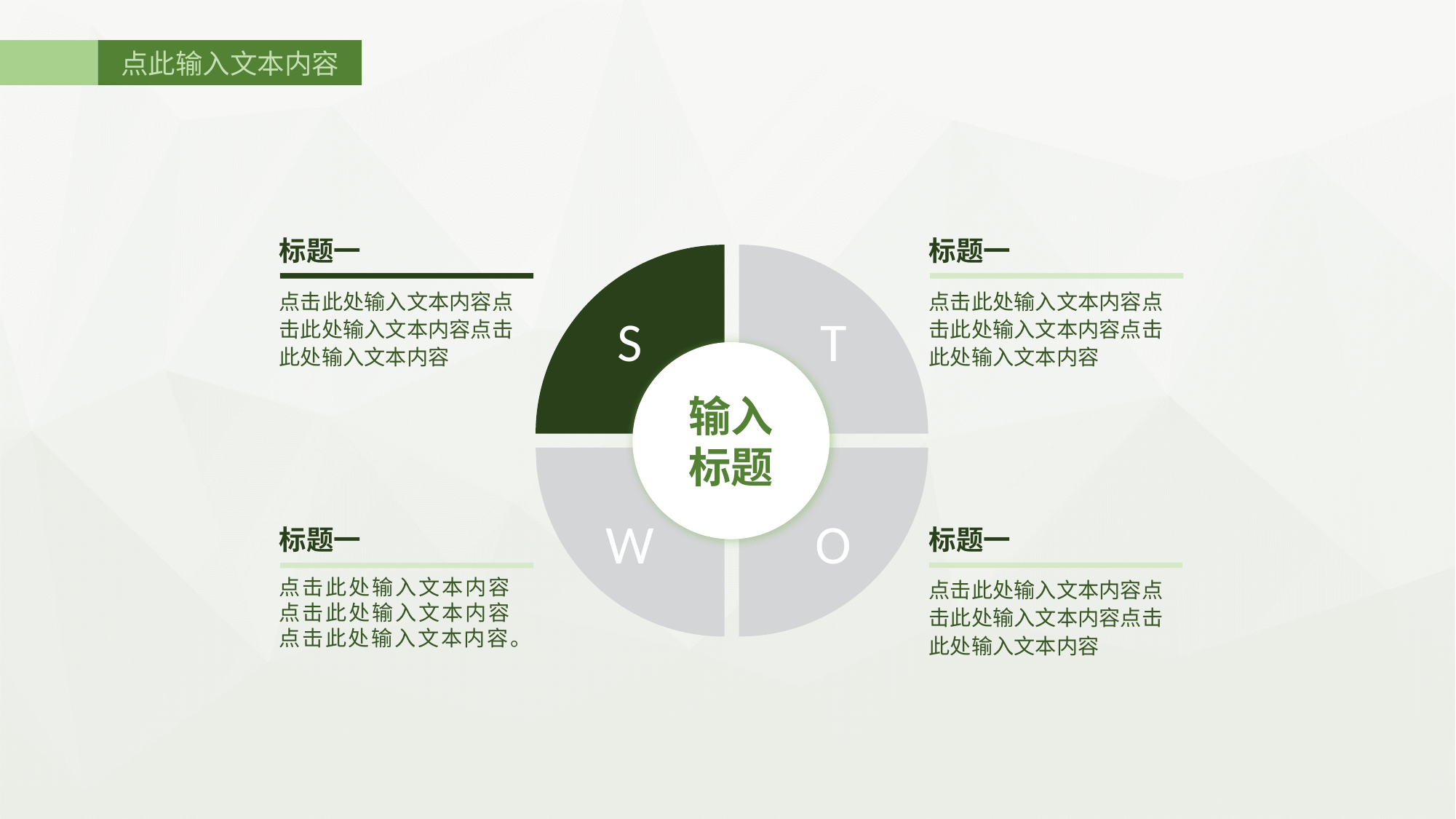

点此输入文本内容
标题一
标题一
S
T

点击此处输入文本内容点击此处输入文本内容点击此处输入文本内容
点击此处输入文本内容点击此处输入文本内容点击此处输入文本内容

输入
标题
W
O
标题一
标题一

点击此处输入文本内容点击此处输入文本内容点击此处输入文本内容。
点击此处输入文本内容点击此处输入文本内容点击此处输入文本内容